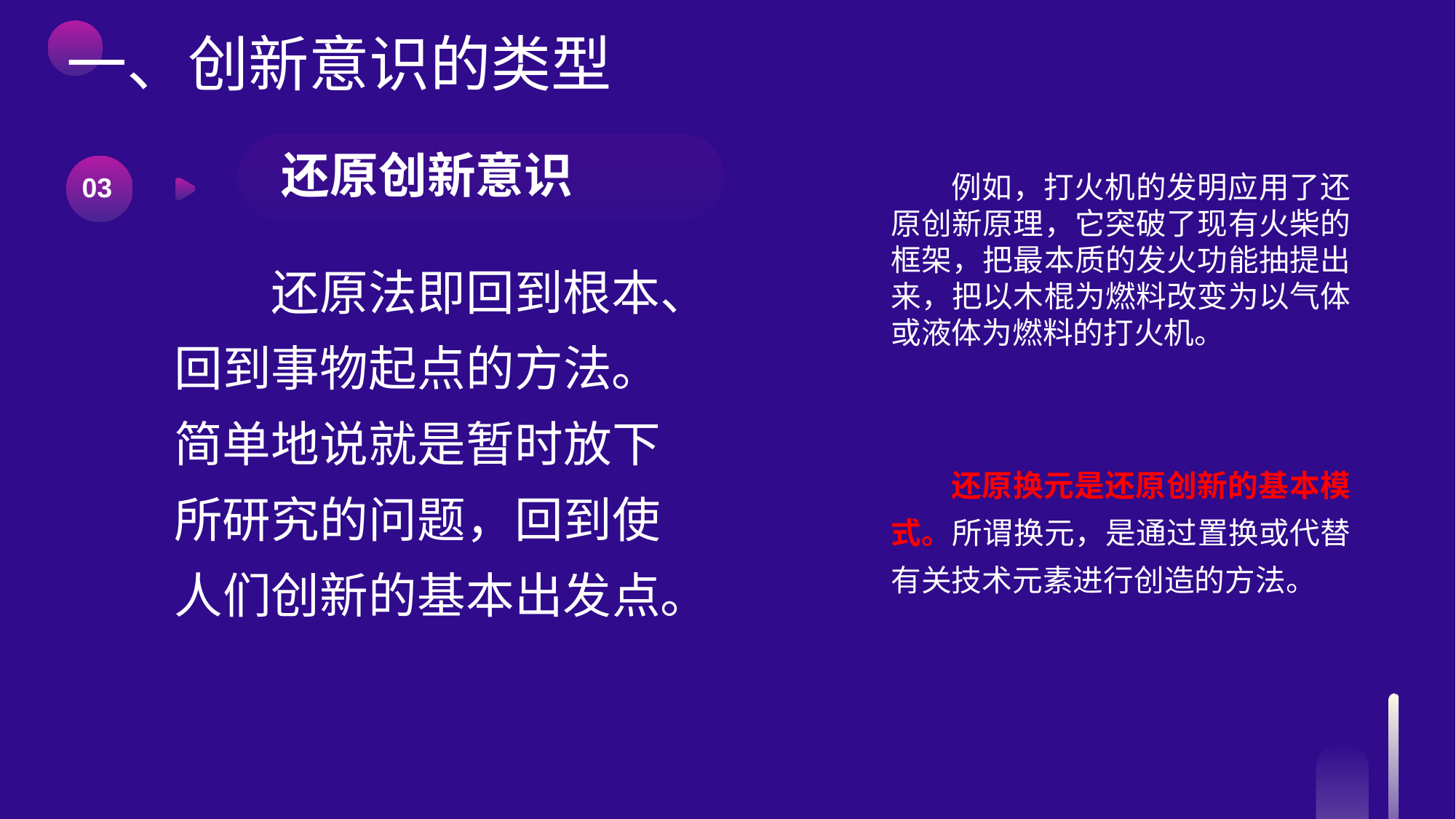

一、创新意识的类型

还原创新意识

例如，打火机的发明应用了还原创新原理，它突破了现有火柴的框架，把最本质的发火功能抽提出来，把以木棍为燃料改变为以气体或液体为燃料的打火机。

03

还原法即回到根本、回到事物起点的方法。简单地说就是暂时放下所研究的问题，回到使人们创新的基本出发点。
还原换元是还原创新的基本模式。所谓换元，是通过置换或代替有关技术元素进行创造的方法。